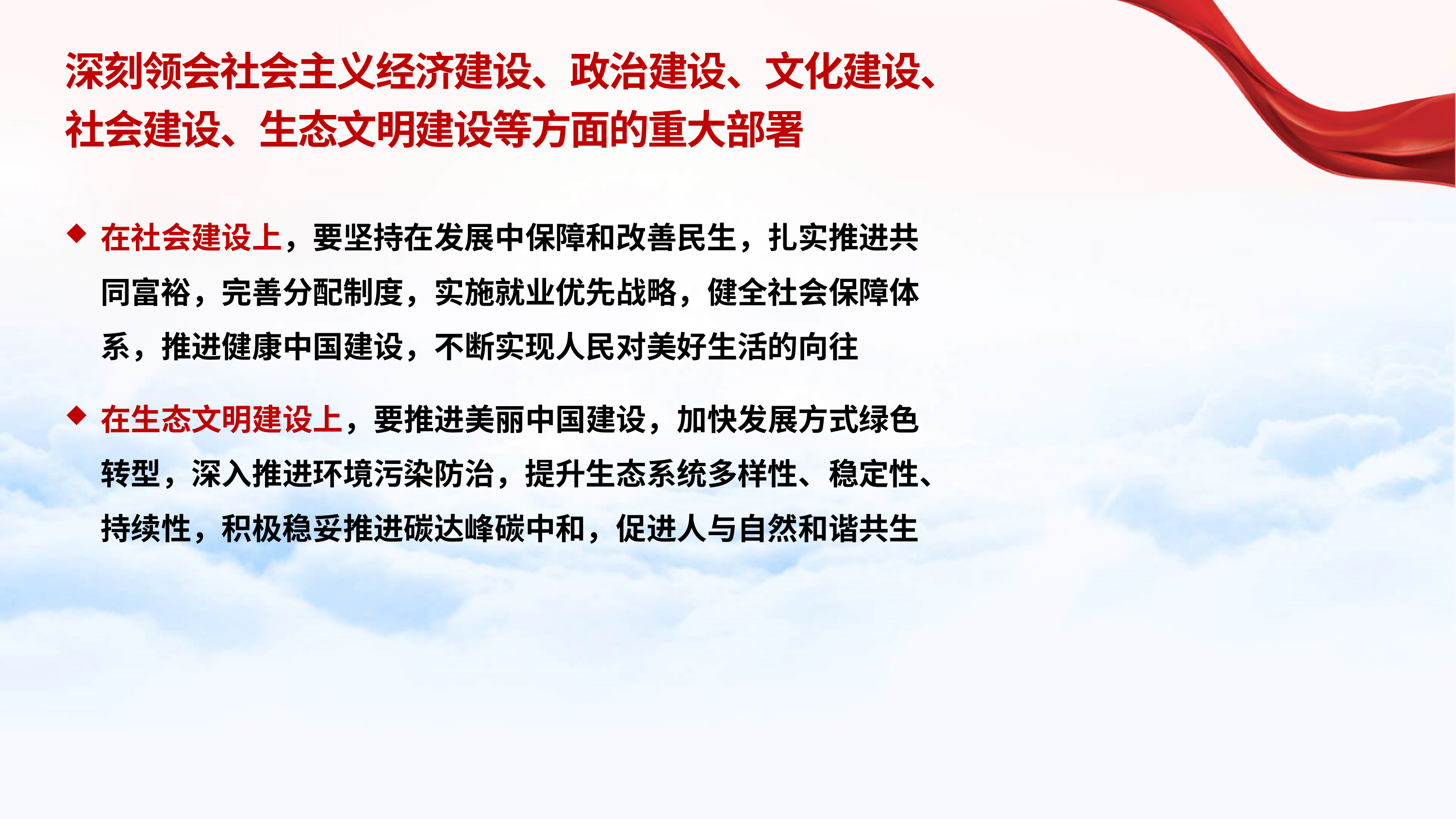

# 深刻领会社会主义经济建设、政治建设、文化建设、社会建设、生态文明建设等方面的重大部署
在社会建设上，要坚持在发展中保障和改善民生，扎实推进共同富裕，完善分配制度，实施就业优先战略，健全社会保障体系，推进健康中国建设，不断实现人民对美好生活的向往
在生态文明建设上，要推进美丽中国建设，加快发展方式绿色转型，深入推进环境污染防治，提升生态系统多样性、稳定性、持续性，积极稳妥推进碳达峰碳中和，促进人与自然和谐共生